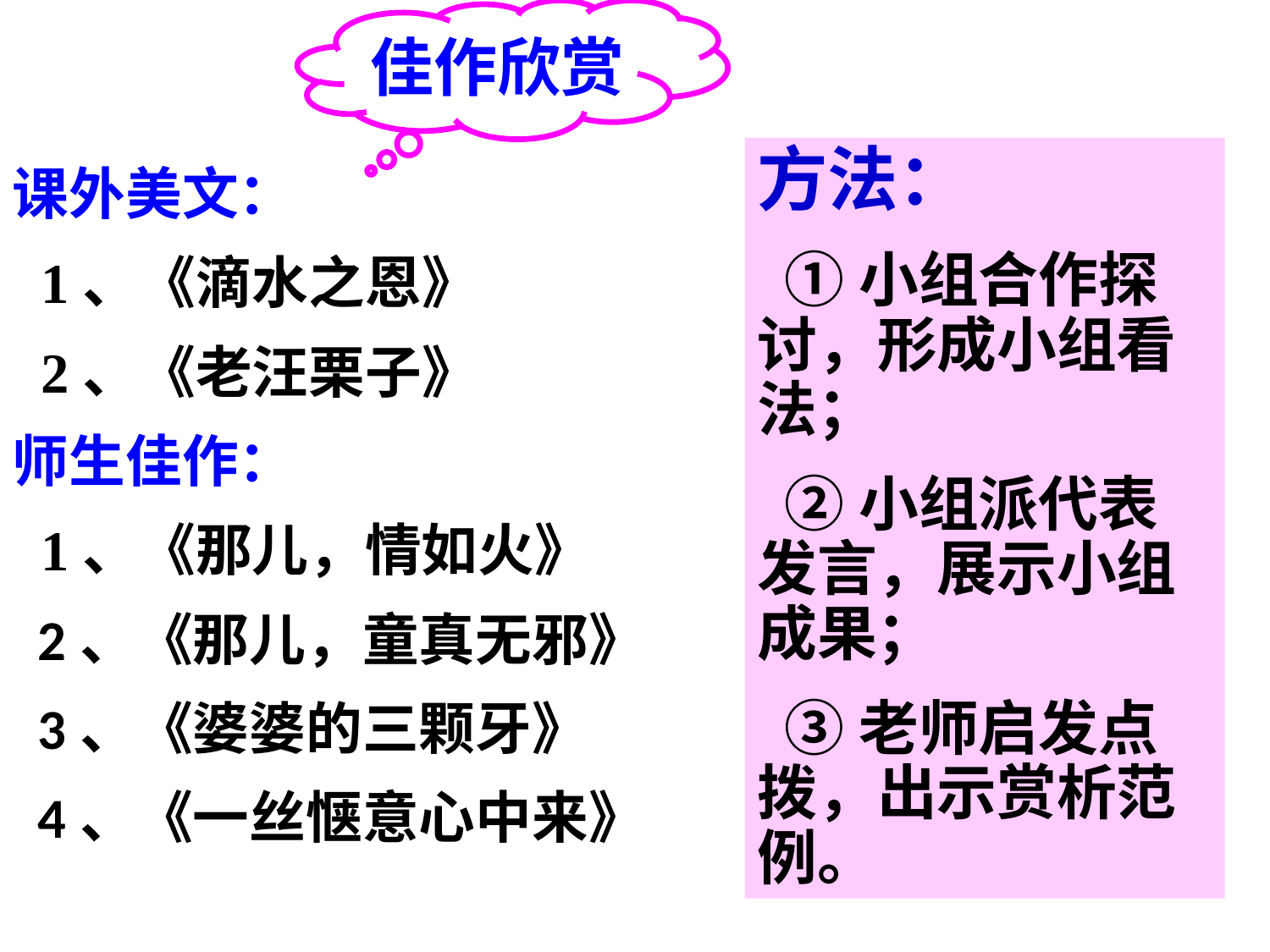

佳作欣赏
方法：
  ①小组合作探讨，形成小组看法；
  ②小组派代表发言，展示小组成果；
  ③老师启发点拨，出示赏析范例。
课外美文：
  1、《滴水之恩》
  2、《老汪栗子》
师生佳作：
  1、《那儿，情如火》
  2、《那儿，童真无邪》
  3、《婆婆的三颗牙》
  4、《一丝惬意心中来》